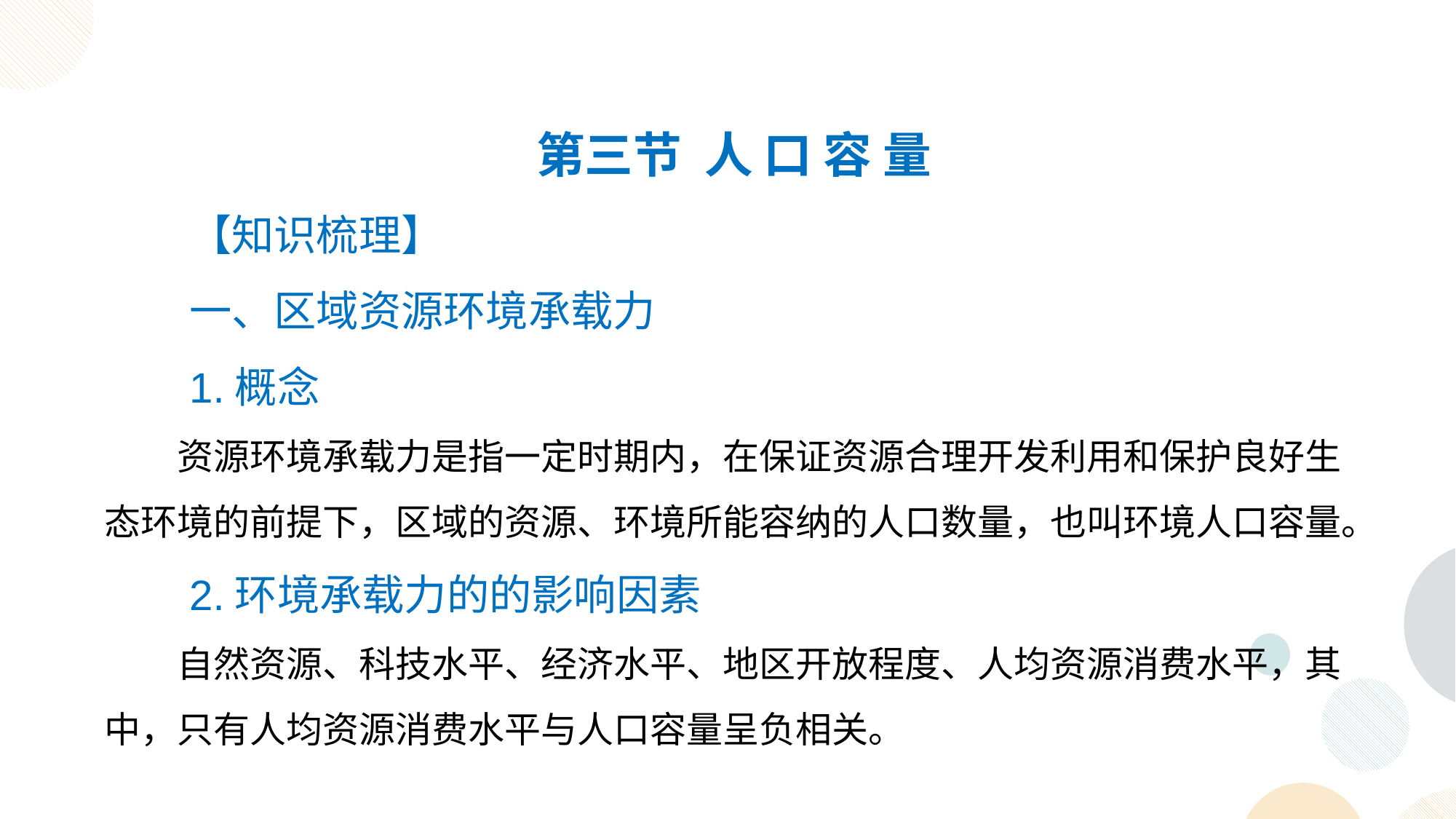

第三节  人 口 容 量
【知识梳理】
一、区域资源环境承载力
1.概念
资源环境承载力是指一定时期内，在保证资源合理开发利用和保护良好生态环境的前提下，区域的资源、环境所能容纳的人口数量，也叫环境人口容量。
2.环境承载力的的影响因素
自然资源、科技水平、经济水平、地区开放程度、人均资源消费水平，其中，只有人均资源消费水平与人口容量呈负相关。